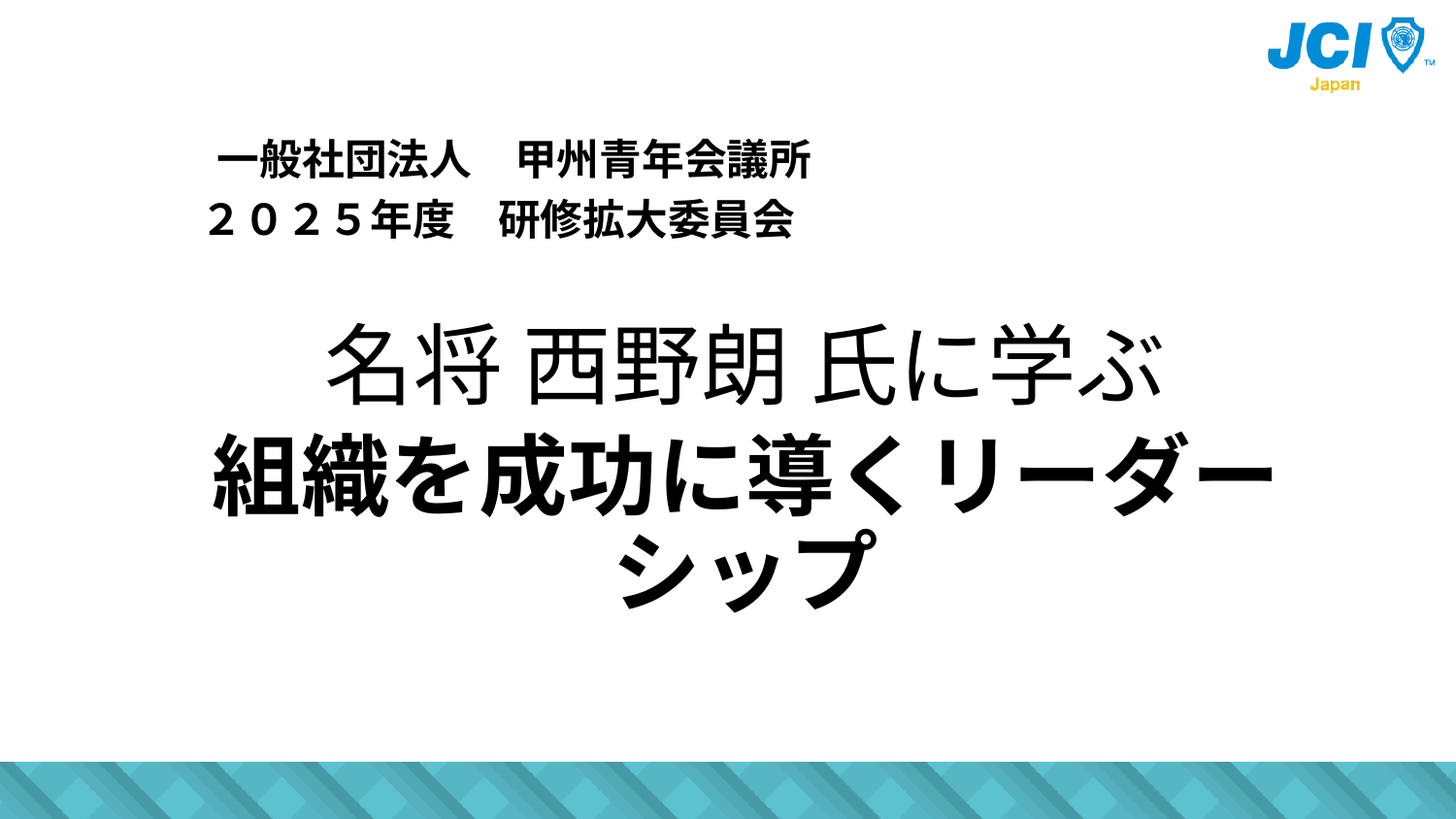

一般社団法人　甲州青年会議所
      ２０２５年度　研修拡大委員会

名将 西野朗 氏に学ぶ
組織を成功に導くリーダーシップ
#